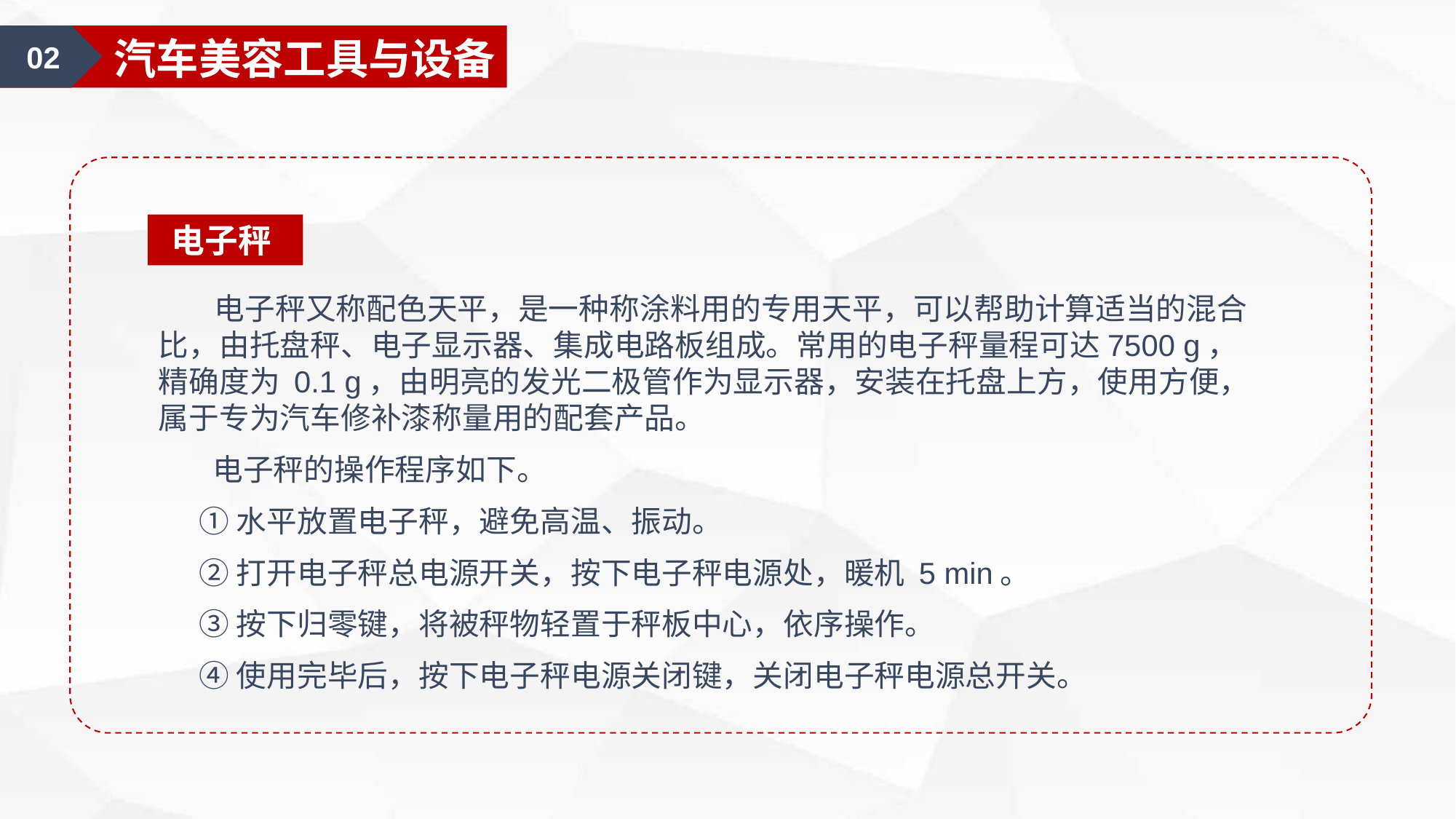

01
汽车美容认知

02
汽车美容工具与设备

电子秤
        电子秤又称配色天平，是一种称涂料用的专用天平，可以帮助计算适当的混合比，由托盘秤、电子显示器、集成电路板组成。常用的电子秤量程可达7500 g，精确度为 0.1 g，由明亮的发光二极管作为显示器，安装在托盘上方，使用方便，属于专为汽车修补漆称量用的配套产品。
       电子秤的操作程序如下。
      ①水平放置电子秤，避免高温、振动。
      ②打开电子秤总电源开关，按下电子秤电源处，暖机 5 min。
      ③按下归零键，将被秤物轻置于秤板中心，依序操作。
      ④使用完毕后，按下电子秤电源关闭键，关闭电子秤电源总开关。